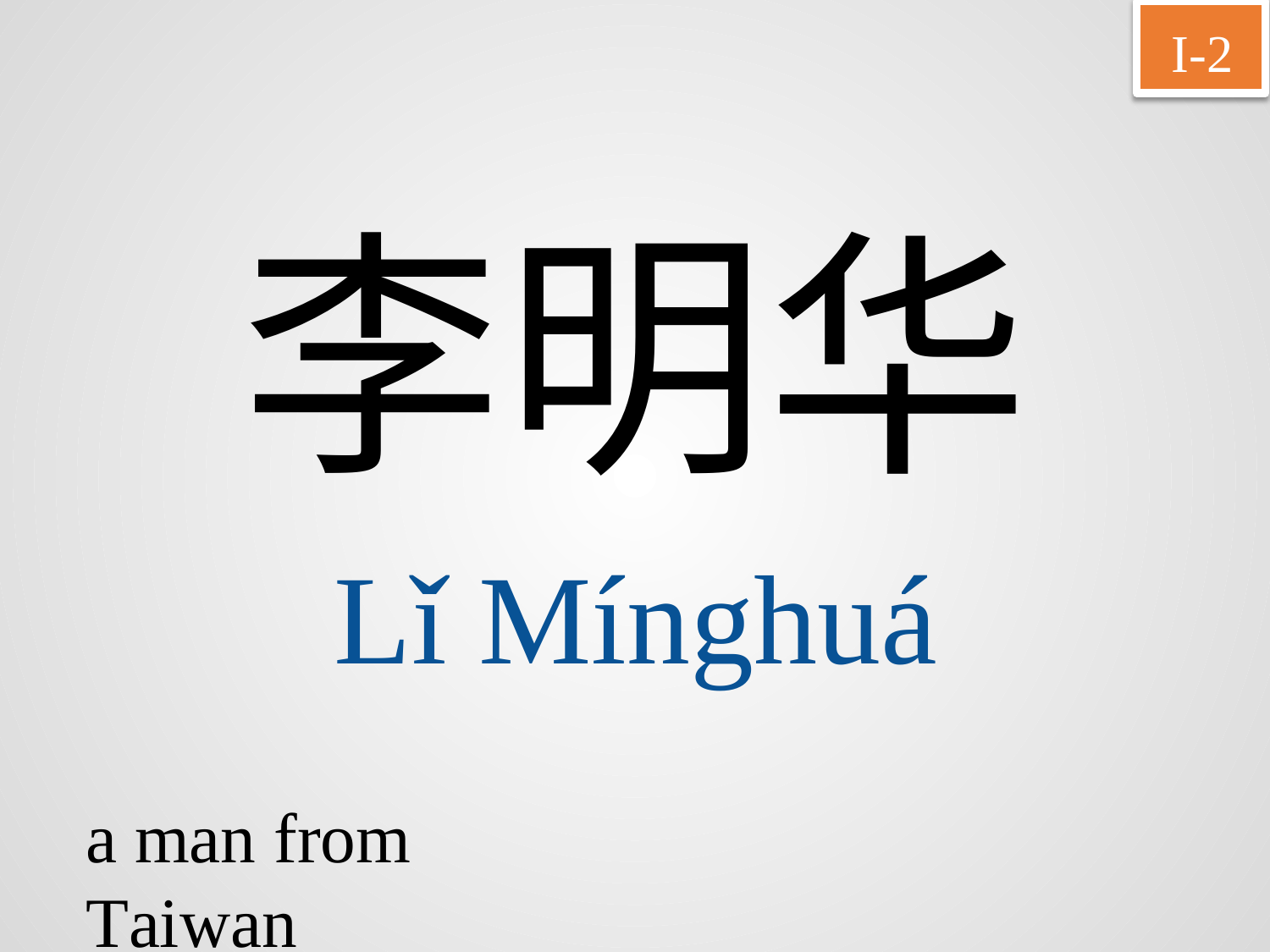

I-2

李明华
Lǐ	Mínghuá
a man from Taiwan